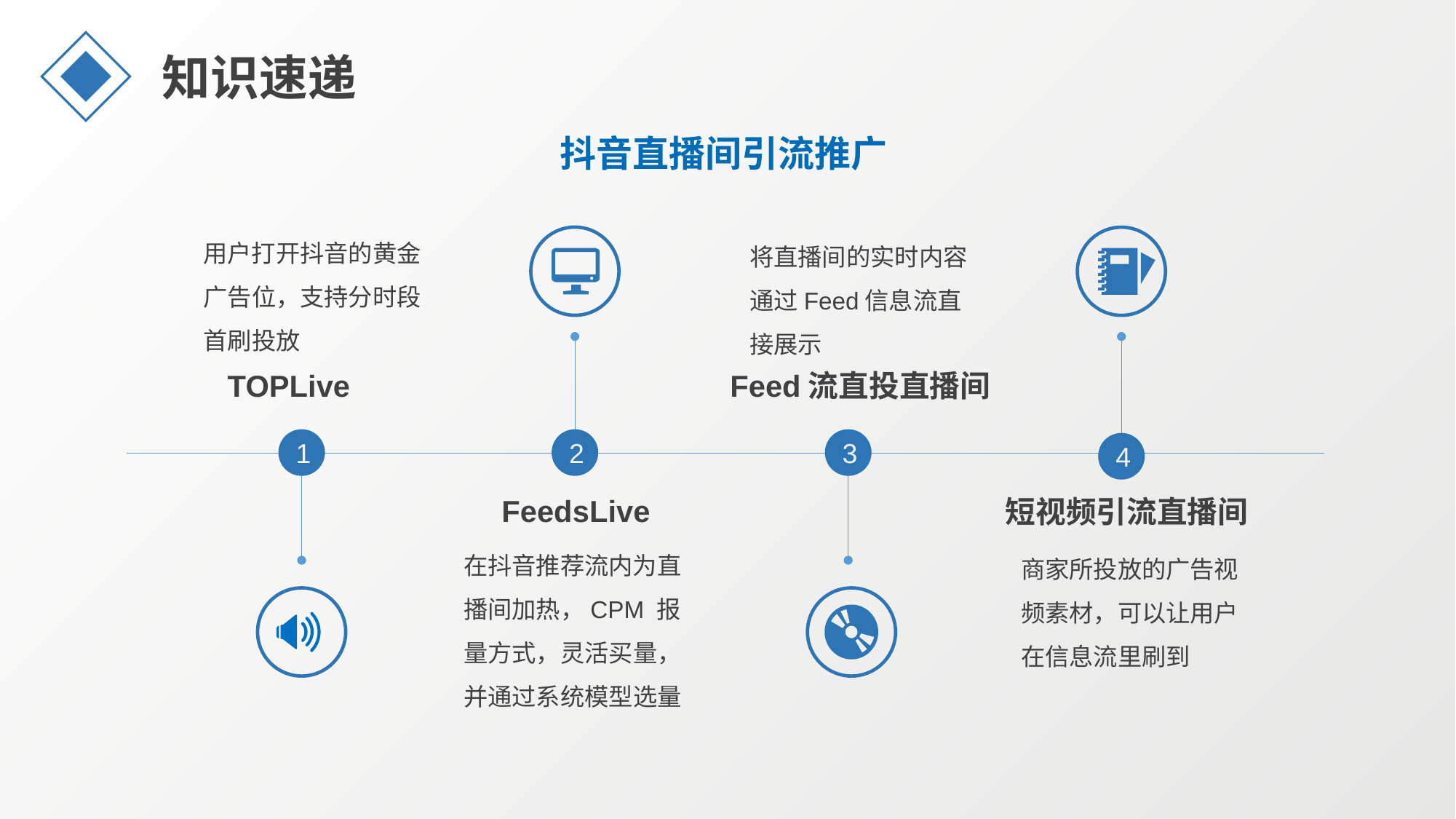

知识速递
抖音直播间引流推广
用户打开抖音的黄金广告位，支持分时段首刷投放
将直播间的实时内容通过Feed信息流直接展示

TOPLive
Feed流直投直播间
2
3
1
4
FeedsLive
短视频引流直播间
在抖音推荐流内为直播间加热，CPM 报量方式，灵活买量，并通过系统模型选量
商家所投放的广告视频素材，可以让用户在信息流里刷到